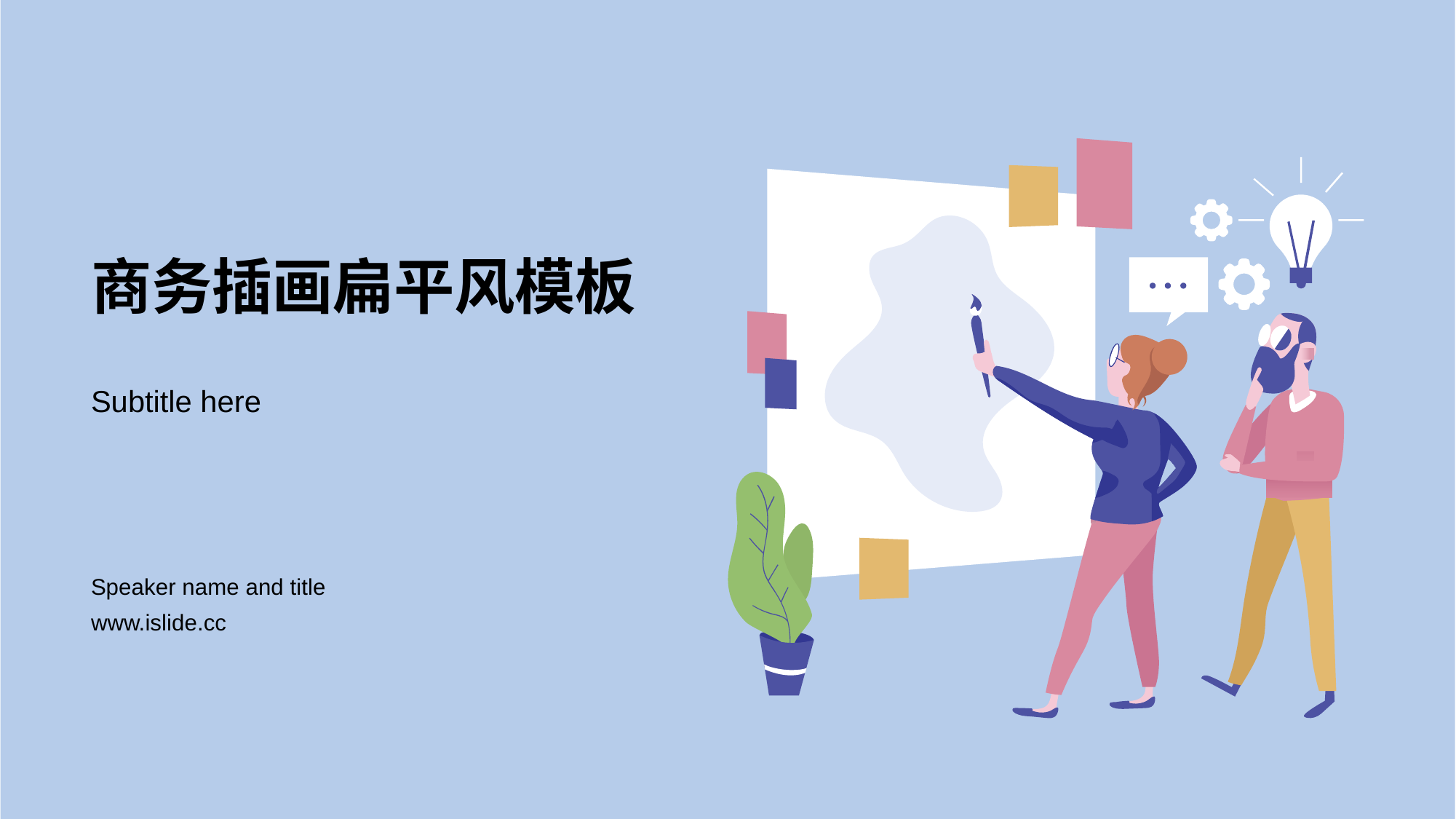

# 商务插画扁平风模板
Subtitle here
Speaker name and title
www.islide.cc